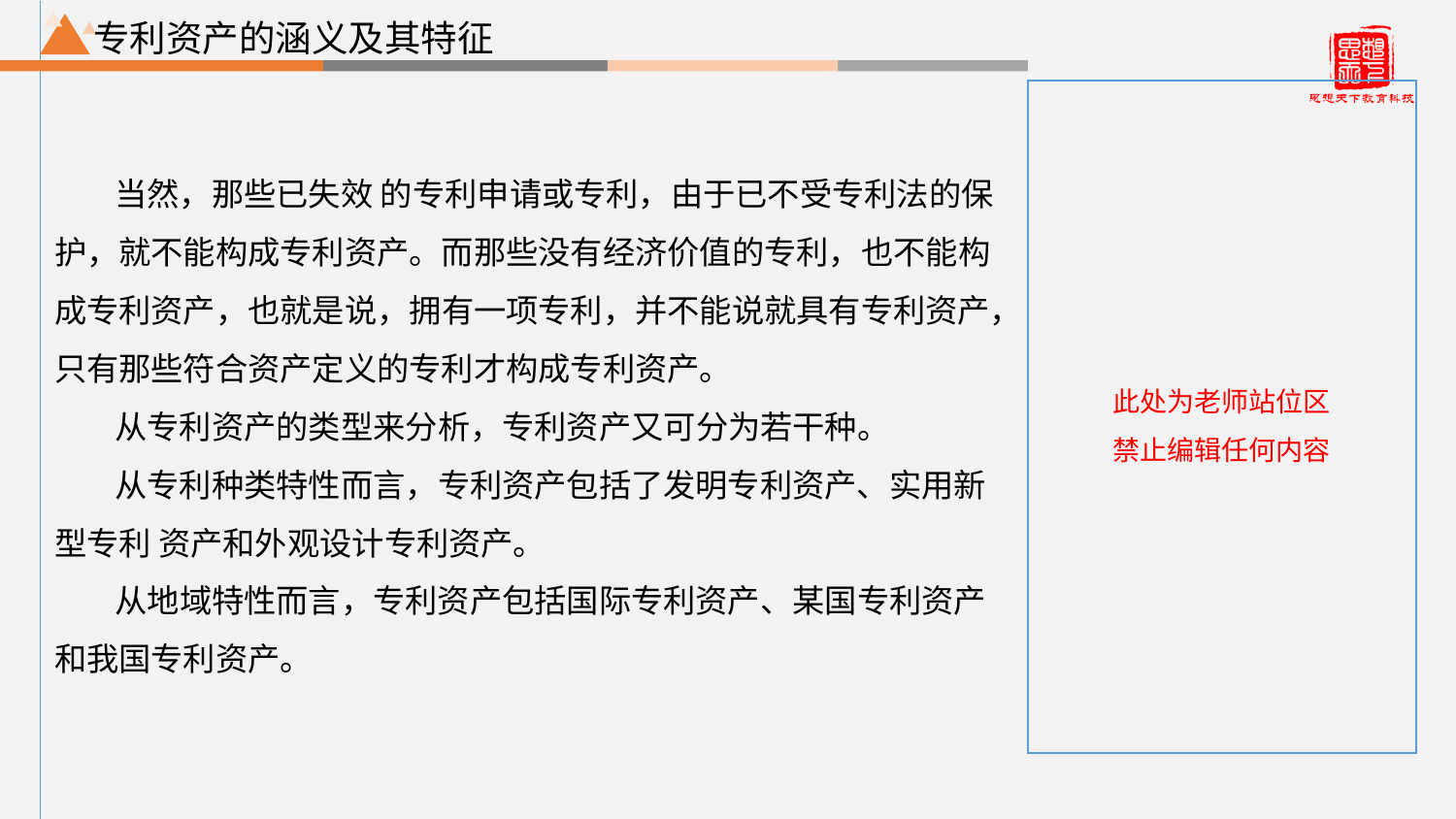

专利资产的涵义及其特征
当然，那些已失效 的专利申请或专利，由于已不受专利法的保护，就不能构成专利资产。而那些没有经济价值的专利，也不能构成专利资产，也就是说，拥有一项专利，并不能说就具有专利资产，只有那些符合资产定义的专利才构成专利资产。
从专利资产的类型来分析，专利资产又可分为若干种。
从专利种类特性而言，专利资产包括了发明专利资产、实用新型专利 资产和外观设计专利资产。
从地域特性而言，专利资产包括国际专利资产、某国专利资产和我国专利资产。
91